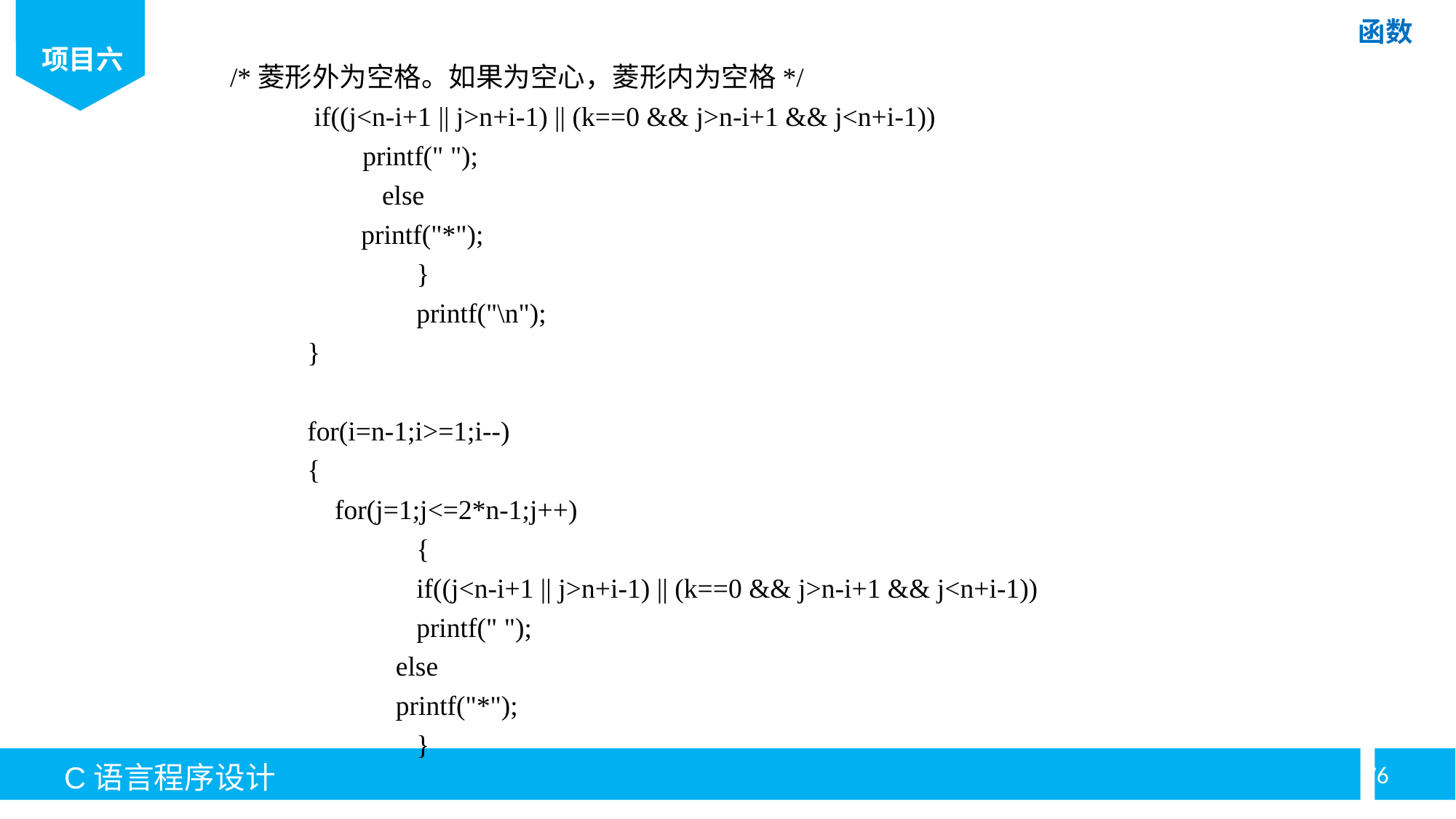

/*菱形外为空格。如果为空心，菱形内为空格*/
	 if((j<n-i+1 || j>n+i-1) || (k==0 && j>n-i+1 && j<n+i-1))
	        printf(" ");
                      else
                   printf("*");
		}
		printf("\n");
	}

	for(i=n-1;i>=1;i--)
	{
	    for(j=1;j<=2*n-1;j++)
		{
		if((j<n-i+1 || j>n+i-1) || (k==0 && j>n-i+1 && j<n+i-1))
		printf(" ");
                        else
                        printf("*");
		}